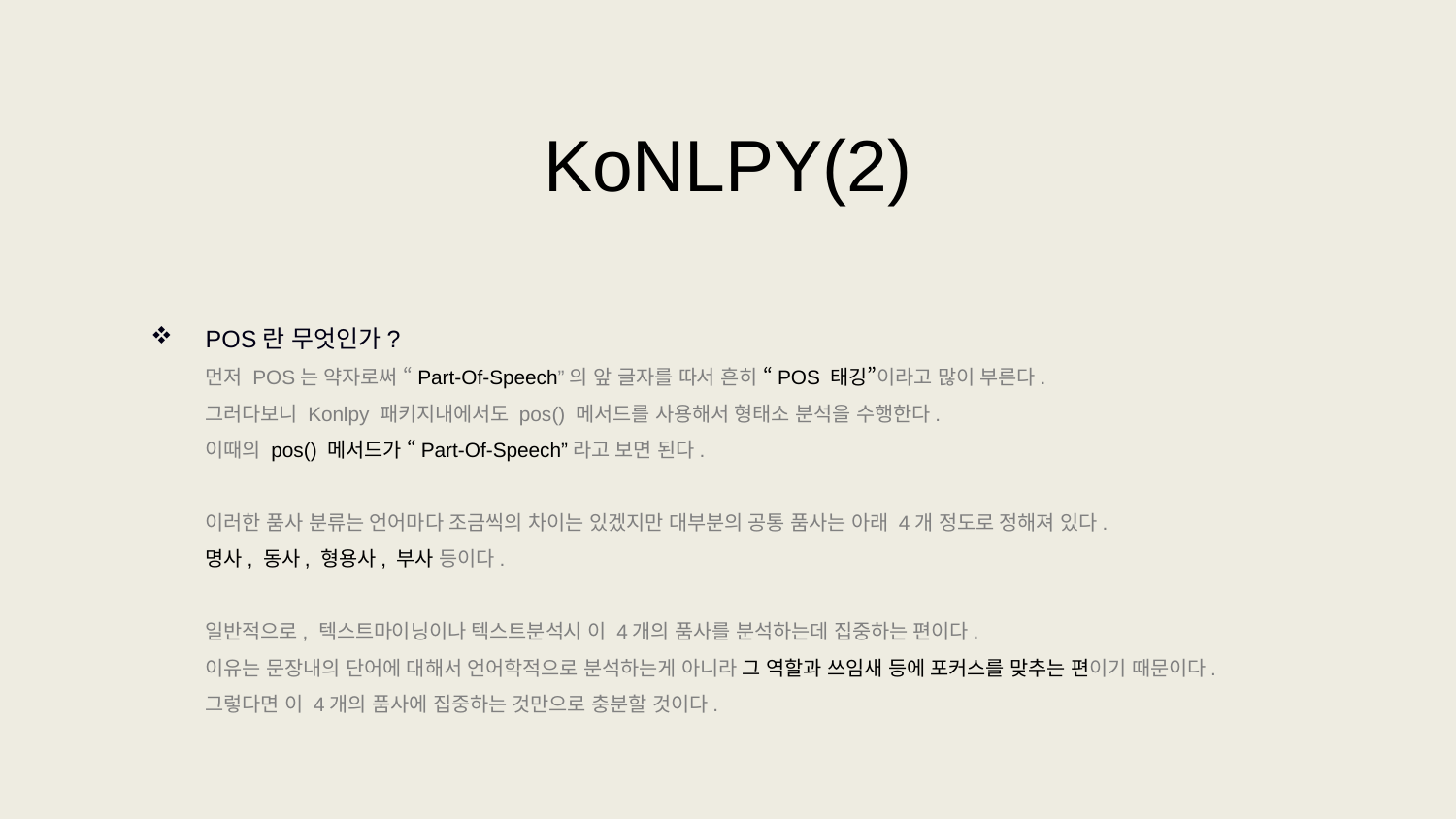

KoNLPY(2)
POS란 무엇인가?
먼저 POS는 약자로써 “Part-Of-Speech”의 앞 글자를 따서 흔히 “POS 태깅”이라고 많이 부른다.
그러다보니 Konlpy 패키지내에서도 pos() 메서드를 사용해서 형태소 분석을 수행한다.
이때의 pos() 메서드가 “Part-Of-Speech”라고 보면 된다.
이러한 품사 분류는 언어마다 조금씩의 차이는 있겠지만 대부분의 공통 품사는 아래 4개 정도로 정해져 있다.
명사, 동사, 형용사, 부사 등이다.
일반적으로, 텍스트마이닝이나 텍스트분석시 이 4개의 품사를 분석하는데 집중하는 편이다.
이유는 문장내의 단어에 대해서 언어학적으로 분석하는게 아니라 그 역할과 쓰임새 등에 포커스를 맞추는 편이기 때문이다.
그렇다면 이 4개의 품사에 집중하는 것만으로 충분할 것이다.